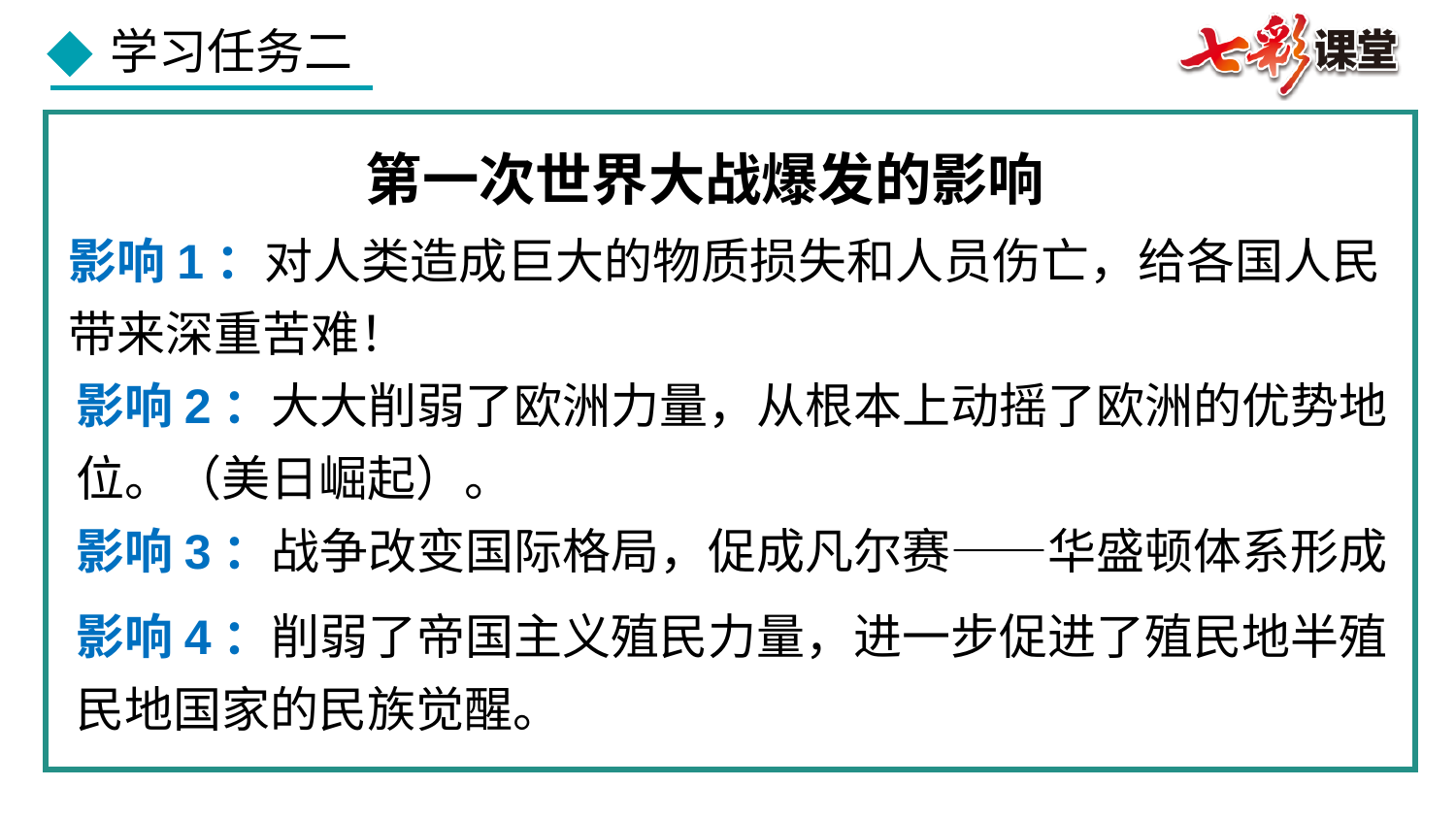

第一次世界大战爆发的影响
影响1：对人类造成巨大的物质损失和人员伤亡，给各国人民带来深重苦难！
影响2：大大削弱了欧洲力量，从根本上动摇了欧洲的优势地位。（美日崛起）。
影响3：战争改变国际格局，促成凡尔赛——华盛顿体系形成
影响4：削弱了帝国主义殖民力量，进一步促进了殖民地半殖民地国家的民族觉醒。